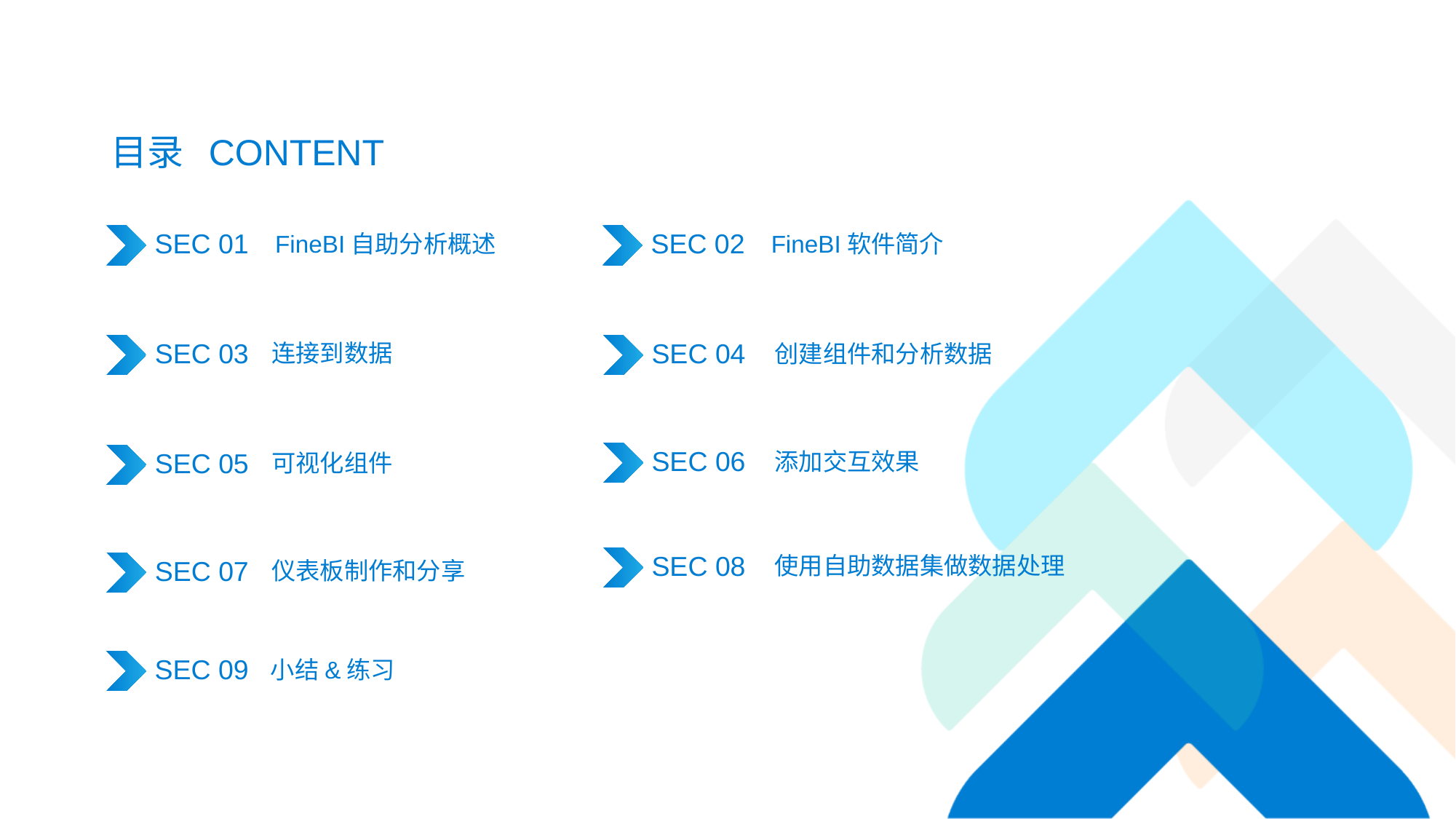

# 目录  CONTENT
SEC 01
FineBI自助分析概述

SEC 02
FineBI软件简介

连接到数据
SEC 03

SEC 04
创建组件和分析数据

可视化组件
SEC 05

SEC 06
添加交互效果

仪表板制作和分享
SEC 07

SEC 08
使用自助数据集做数据处理

SEC 09
小结&练习